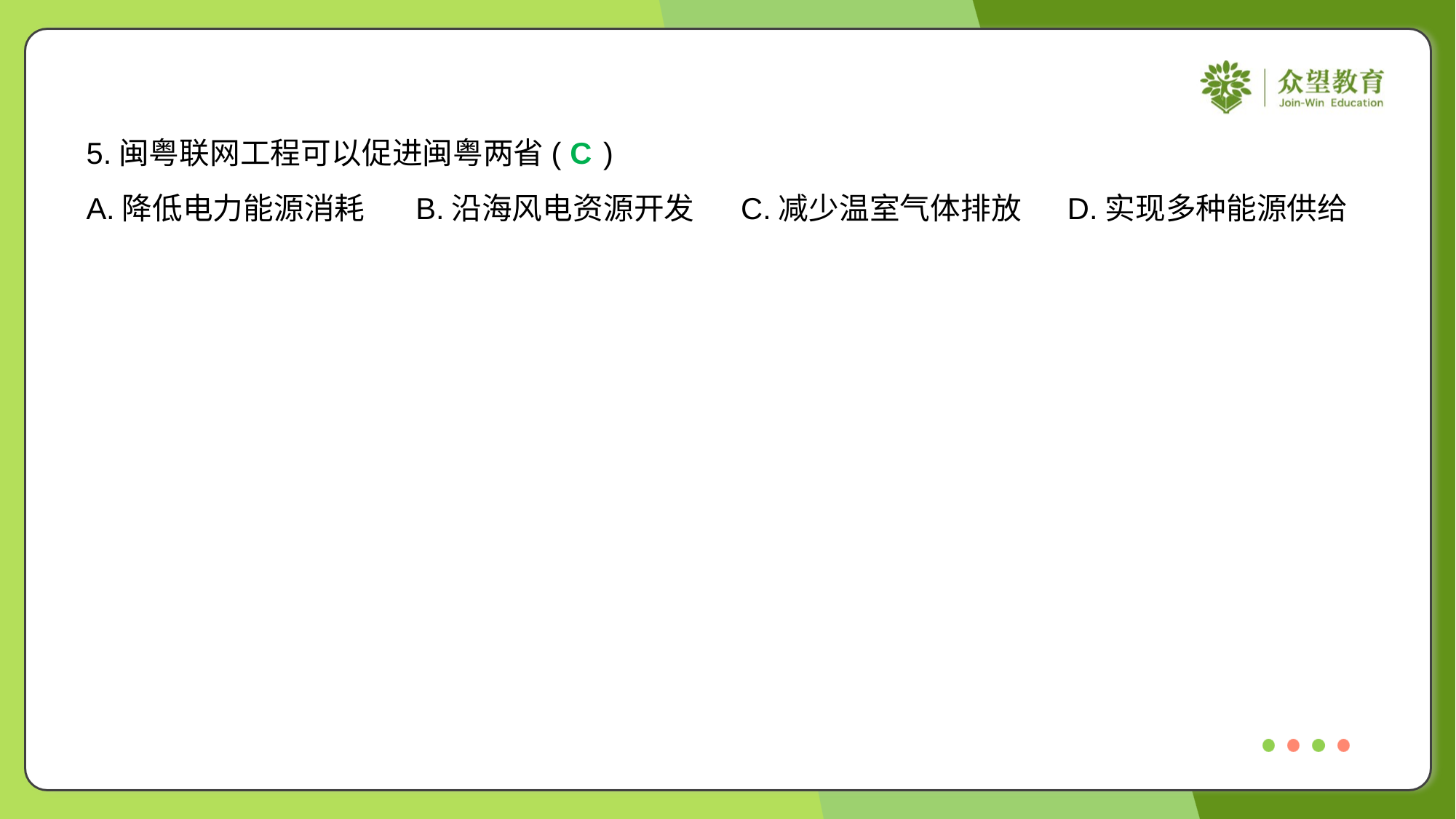

5.闽粤联网工程可以促进闽粤两省(     )
C
A.降低电力能源消耗	B.沿海风电资源开发	C.减少温室气体排放	D.实现多种能源供给